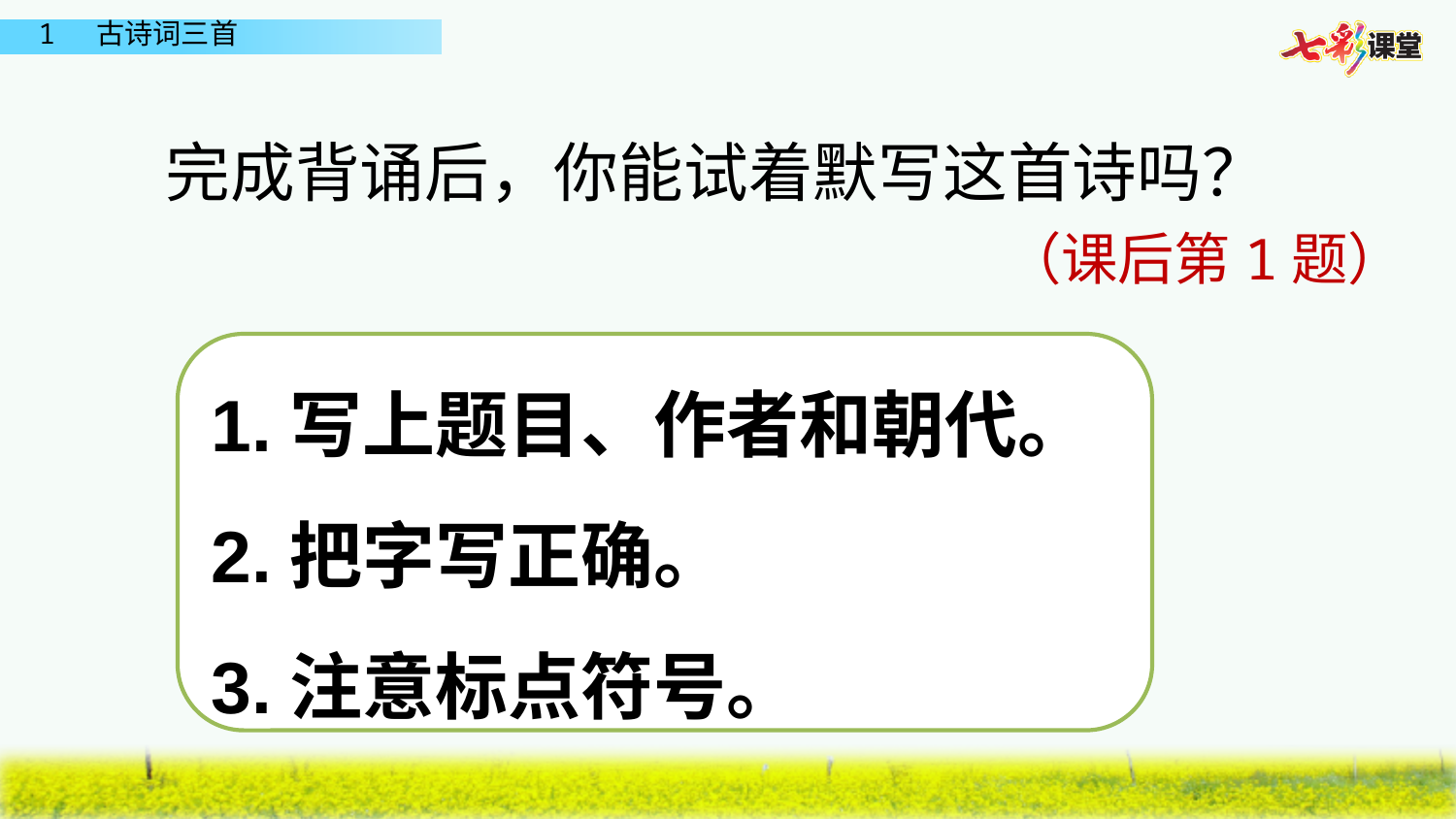

完成背诵后，你能试着默写这首诗吗？
（课后第1题）
1.写上题目、作者和朝代。
2.把字写正确。
3.注意标点符号。